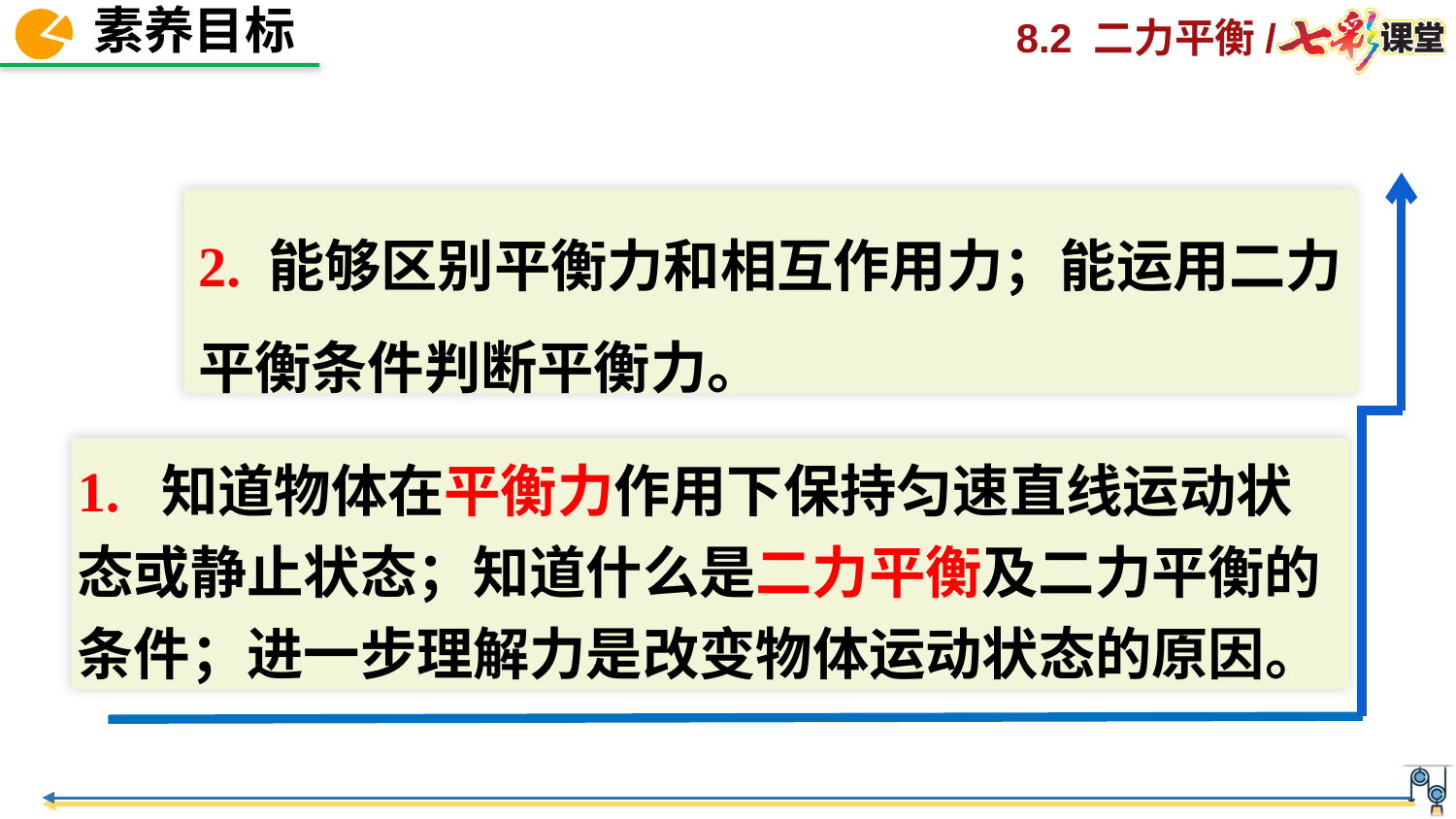

2. 能够区别平衡力和相互作用力；能运用二力平衡条件判断平衡力。
1.  知道物体在平衡力作用下保持匀速直线运动状态或静止状态；知道什么是二力平衡及二力平衡的条件；进一步理解力是改变物体运动状态的原因。